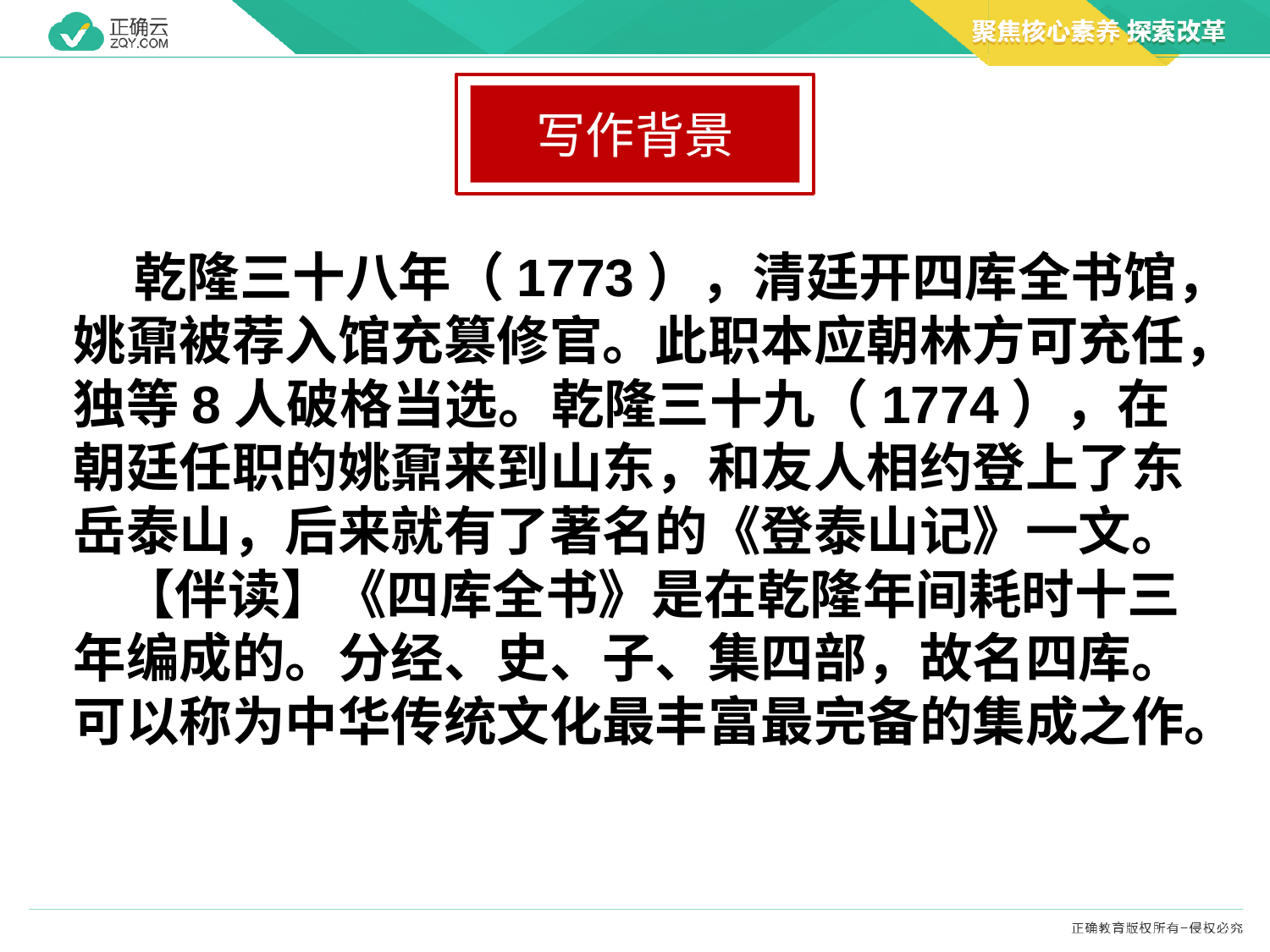

写作背景
    乾隆三十八年（1773），清廷开四库全书馆，姚鼐被荐入馆充篡修官。此职本应朝林方可充任，独等8人破格当选。乾隆三十九（1774），在朝廷任职的姚鼐来到山东，和友人相约登上了东岳泰山，后来就有了著名的《登泰山记》一文。
   【伴读】《四库全书》是在乾隆年间耗时十三年编成的。分经、史、子、集四部，故名四库。可以称为中华传统文化最丰富最完备的集成之作。